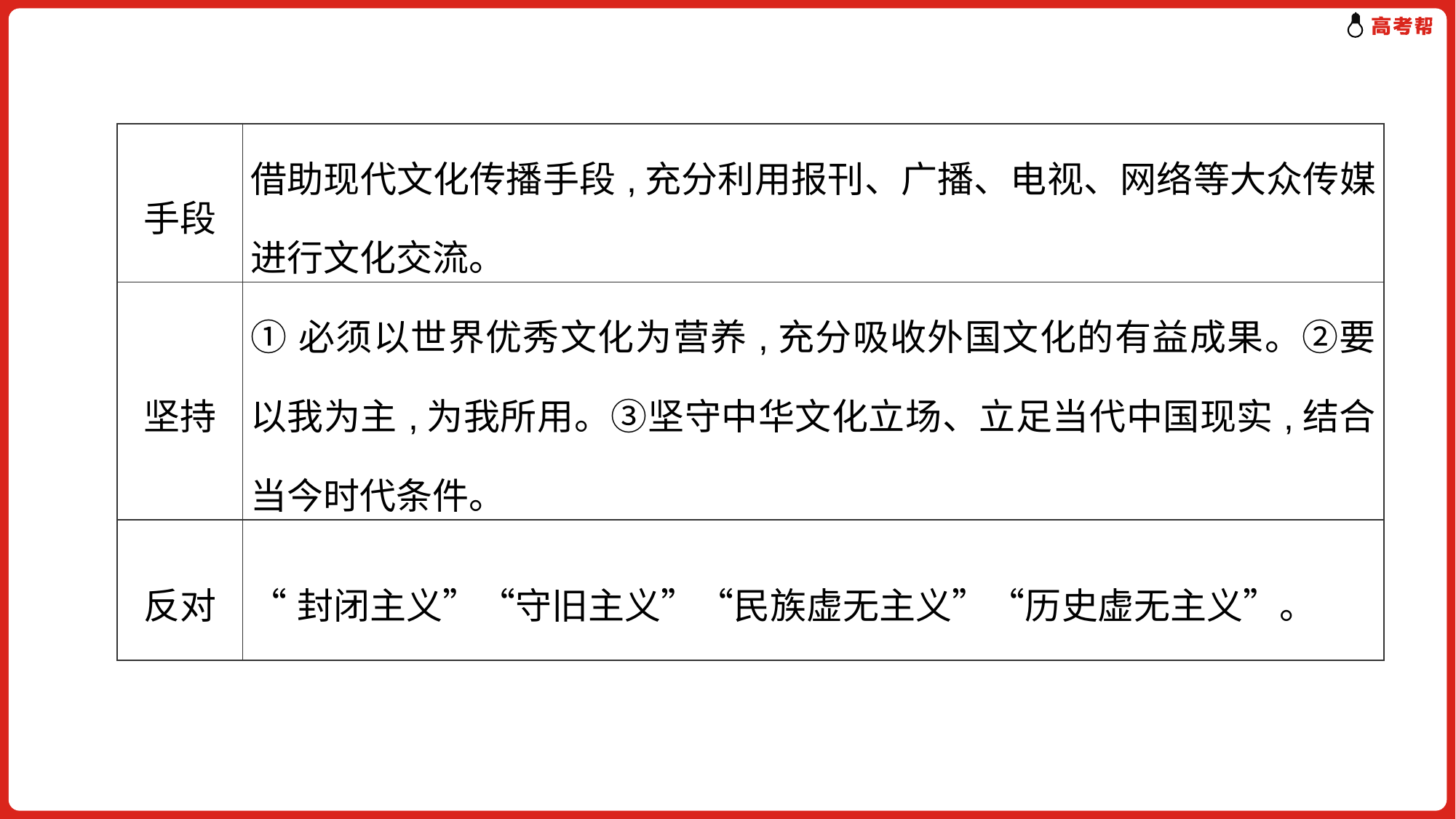

| 手段 | 借助现代文化传播手段,充分利用报刊、广播、电视、网络等大众传媒进行文化交流。 |
| --- | --- |
| 坚持 | ①必须以世界优秀文化为营养,充分吸收外国文化的有益成果。②要以我为主,为我所用。③坚守中华文化立场、立足当代中国现实,结合当今时代条件。 |
| 反对 | “封闭主义”“守旧主义”“民族虚无主义”“历史虚无主义”。 |